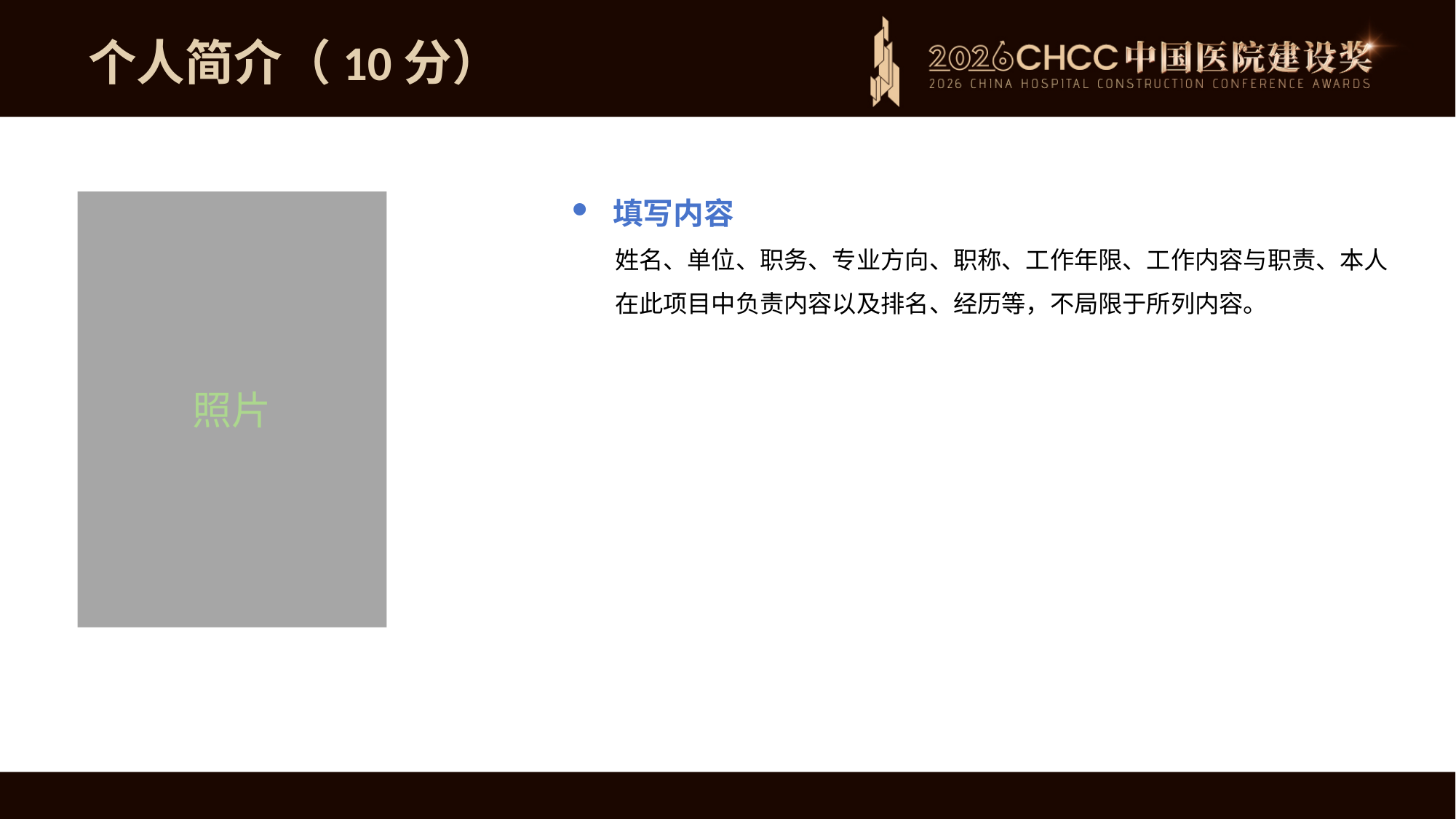

个人简介（10分）
填写内容
照片
姓名、单位、职务、专业方向、职称、工作年限、工作内容与职责、本人在此项目中负责内容以及排名、经历等，不局限于所列内容。